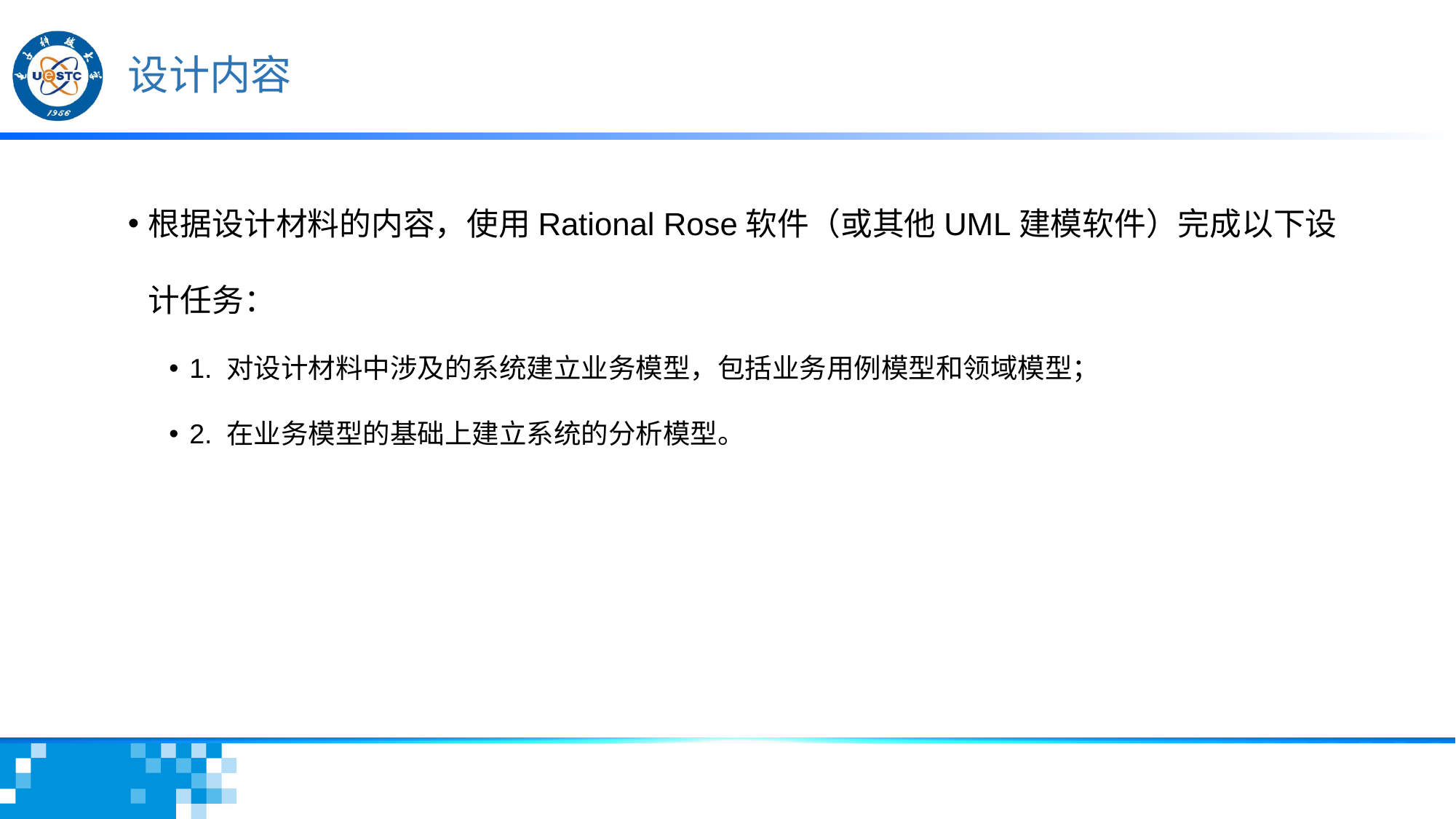

# 设计内容
根据设计材料的内容，使用Rational Rose软件（或其他UML建模软件）完成以下设计任务：
1. 对设计材料中涉及的系统建立业务模型，包括业务用例模型和领域模型；
2. 在业务模型的基础上建立系统的分析模型。